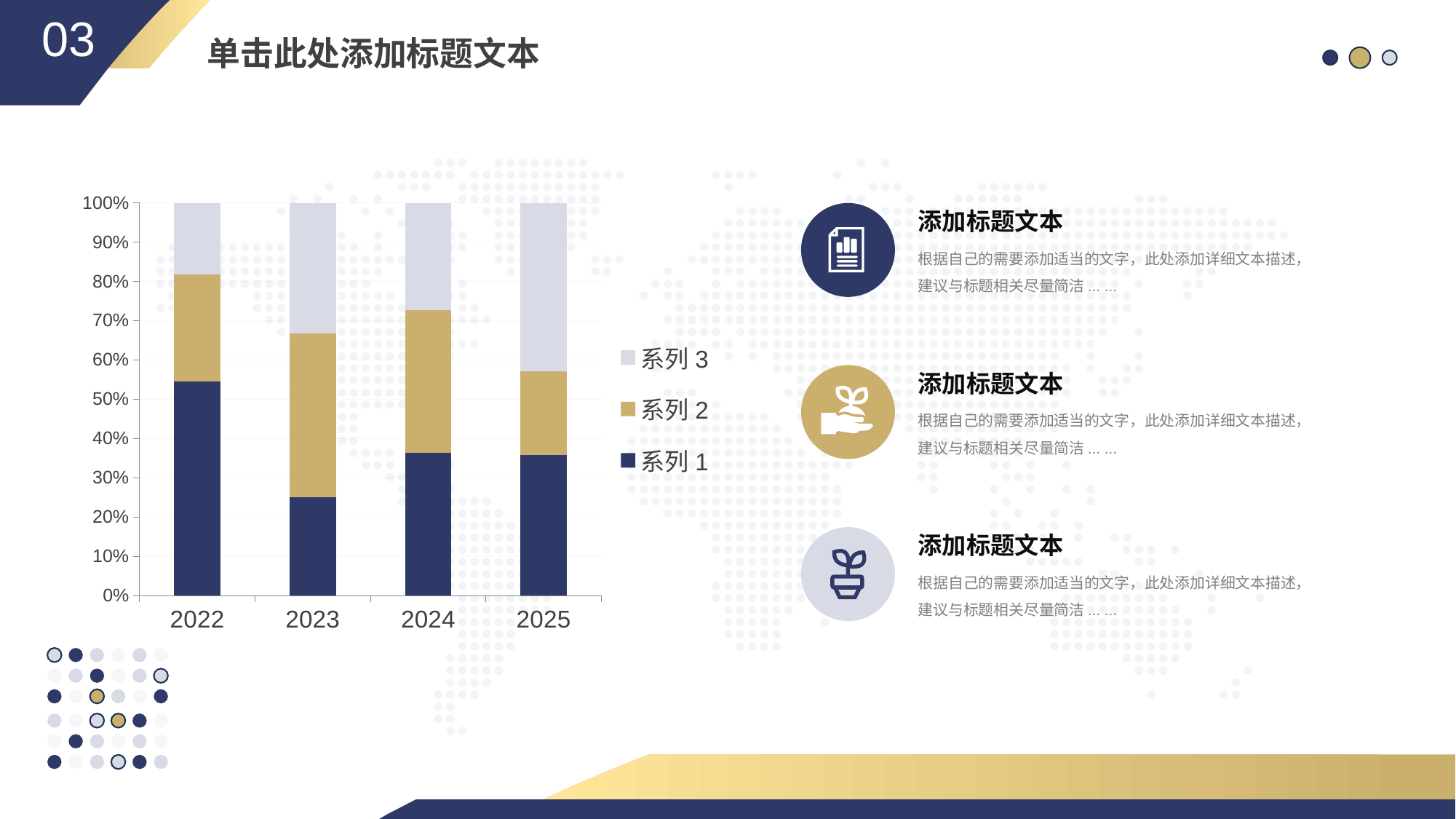

03
单击此处添加标题文本

### Chart

| Category | 系列1 | 系列2 | 系列3 |
|---|---|---|---|
| 2022 | 6.0 | 3.0 | 2.0 |
| 2023 | 3.0 | 5.0 | 4.0 |
| 2024 | 4.0 | 4.0 | 3.0 |
| 2025 | 5.0 | 3.0 | 6.0 |
添加标题文本
根据自己的需要添加适当的文字，此处添加详细文本描述，建议与标题相关尽量简洁... ...

添加标题文本
根据自己的需要添加适当的文字，此处添加详细文本描述，建议与标题相关尽量简洁... ...

添加标题文本
根据自己的需要添加适当的文字，此处添加详细文本描述，建议与标题相关尽量简洁... ...